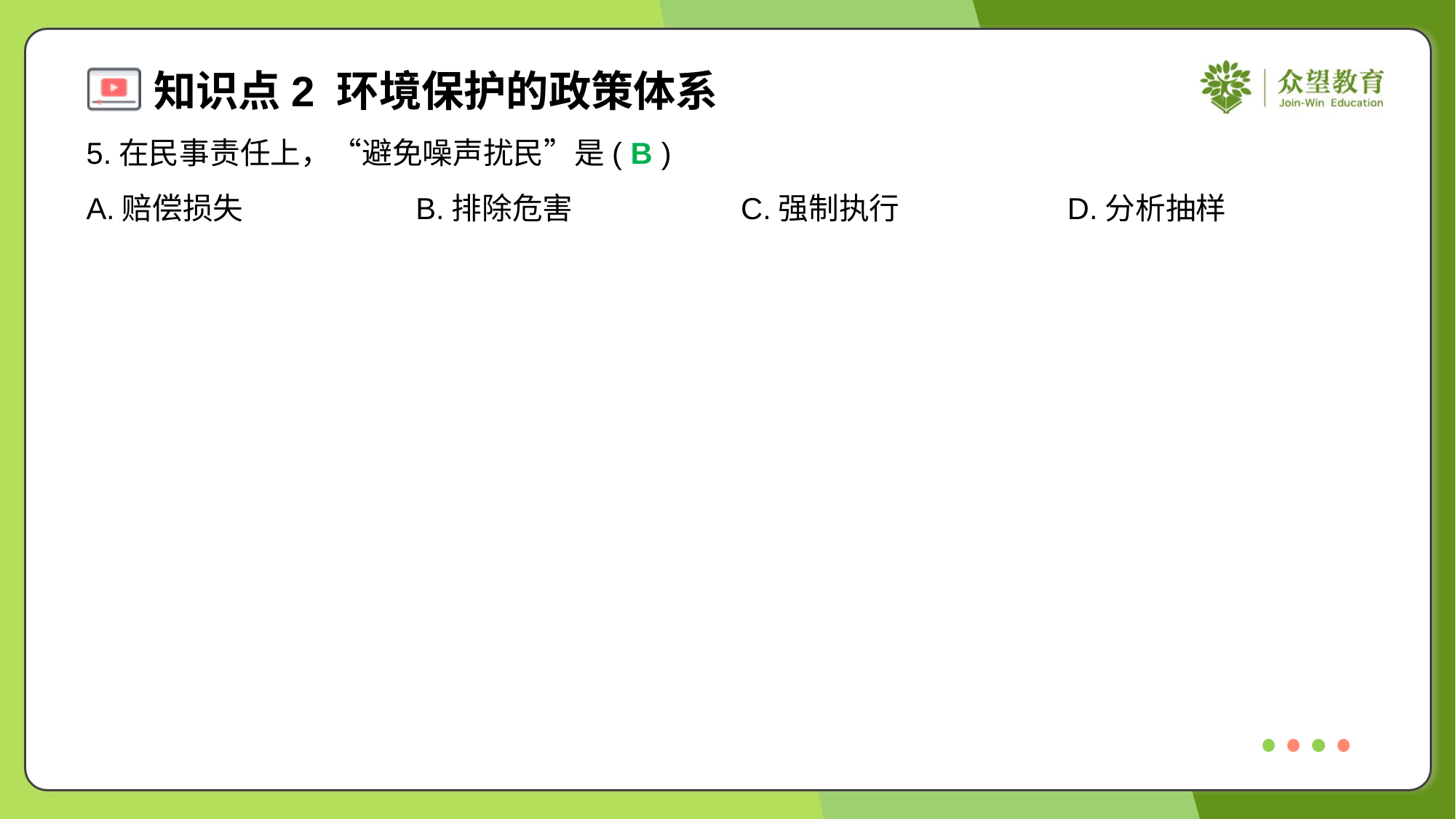

5.在民事责任上，“避免噪声扰民”是(     )
B
A.赔偿损失	B.排除危害	C.强制执行	D.分析抽样